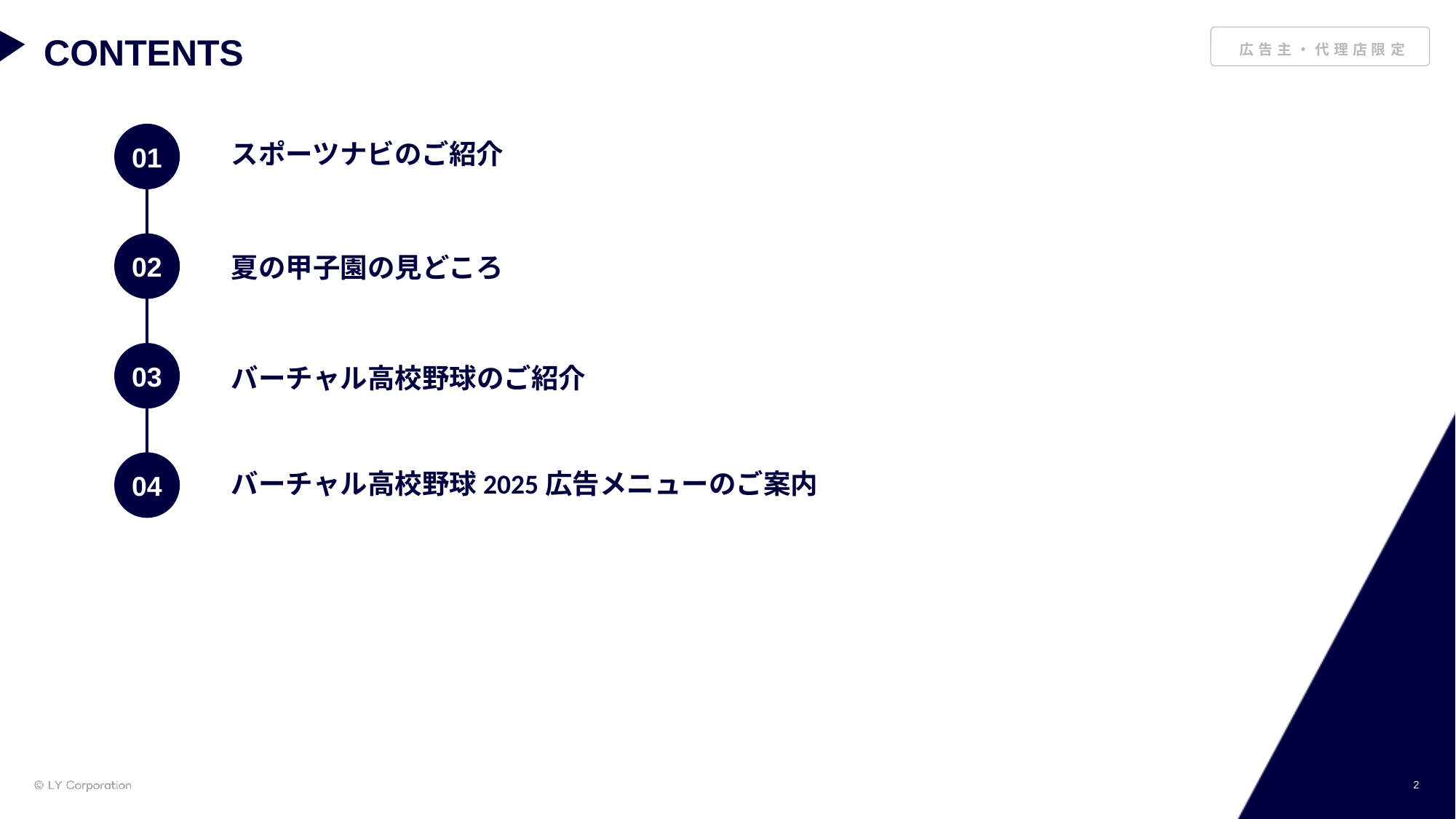

スポーツナビのご紹介
夏の甲子園の見どころ
バーチャル高校野球のご紹介
バーチャル高校野球2025広告メニューのご案内